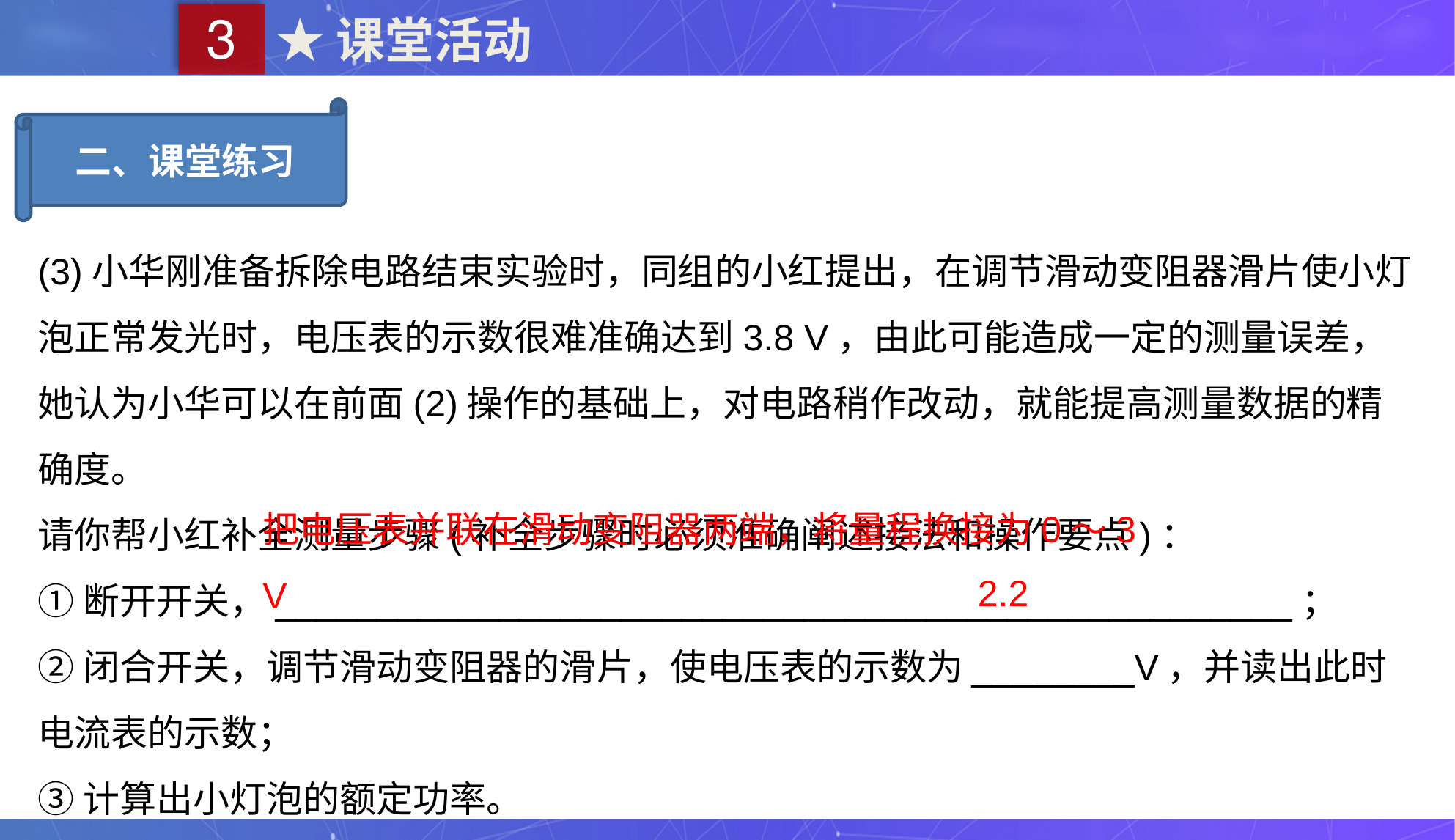

3
★课堂活动
二、课堂练习
(3)小华刚准备拆除电路结束实验时，同组的小红提出，在调节滑动变阻器滑片使小灯泡正常发光时，电压表的示数很难准确达到3.8 V，由此可能造成一定的测量误差，她认为小华可以在前面(2)操作的基础上，对电路稍作改动，就能提高测量数据的精确度。
请你帮小红补全测量步骤(补全步骤时必须准确阐述接法和操作要点)：
①断开开关，__________________________________________________；
②闭合开关，调节滑动变阻器的滑片，使电压表的示数为________V，并读出此时电流表的示数；
③计算出小灯泡的额定功率。
把电压表并联在滑动变阻器两端，将量程换接为0～3 V
2.2